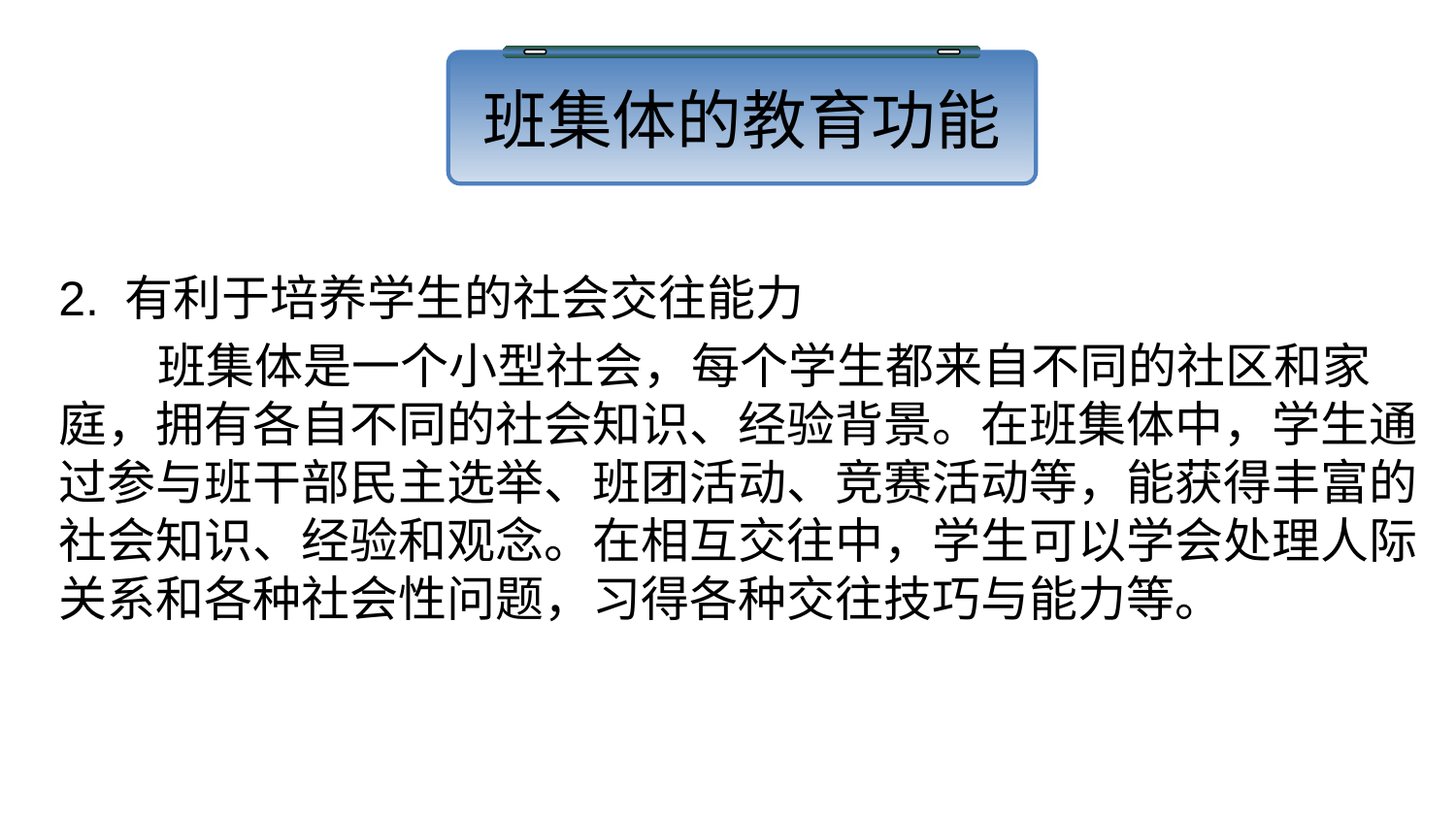

班集体的教育功能
2. 有利于培养学生的社会交往能力
        班集体是一个小型社会，每个学生都来自不同的社区和家庭，拥有各自不同的社会知识、经验背景。在班集体中，学生通过参与班干部民主选举、班团活动、竞赛活动等，能获得丰富的社会知识、经验和观念。在相互交往中，学生可以学会处理人际关系和各种社会性问题，习得各种交往技巧与能力等。